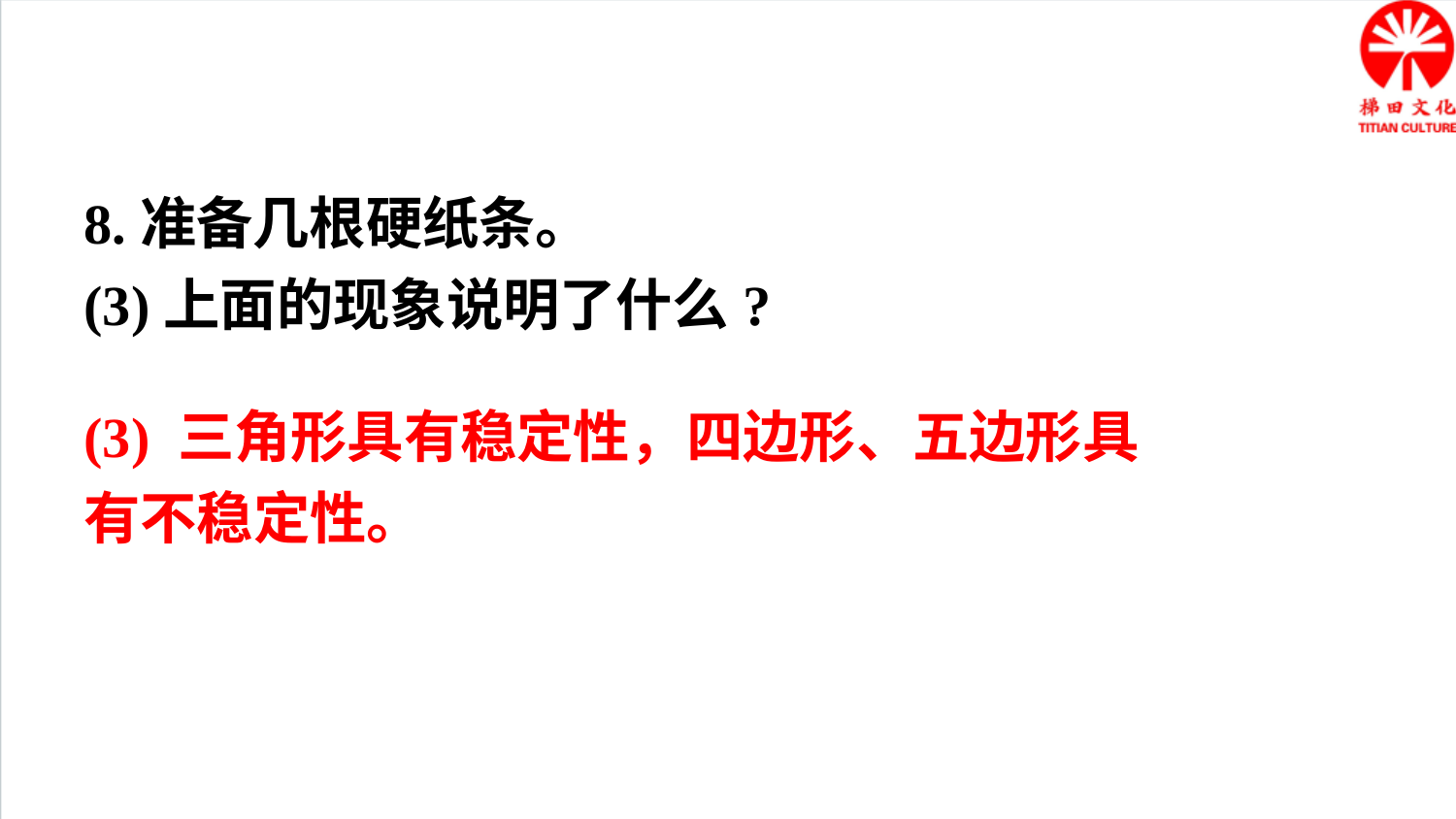

8.准备几根硬纸条。
(3)上面的现象说明了什么?
(3) 三角形具有稳定性，四边形、五边形具有不稳定性。